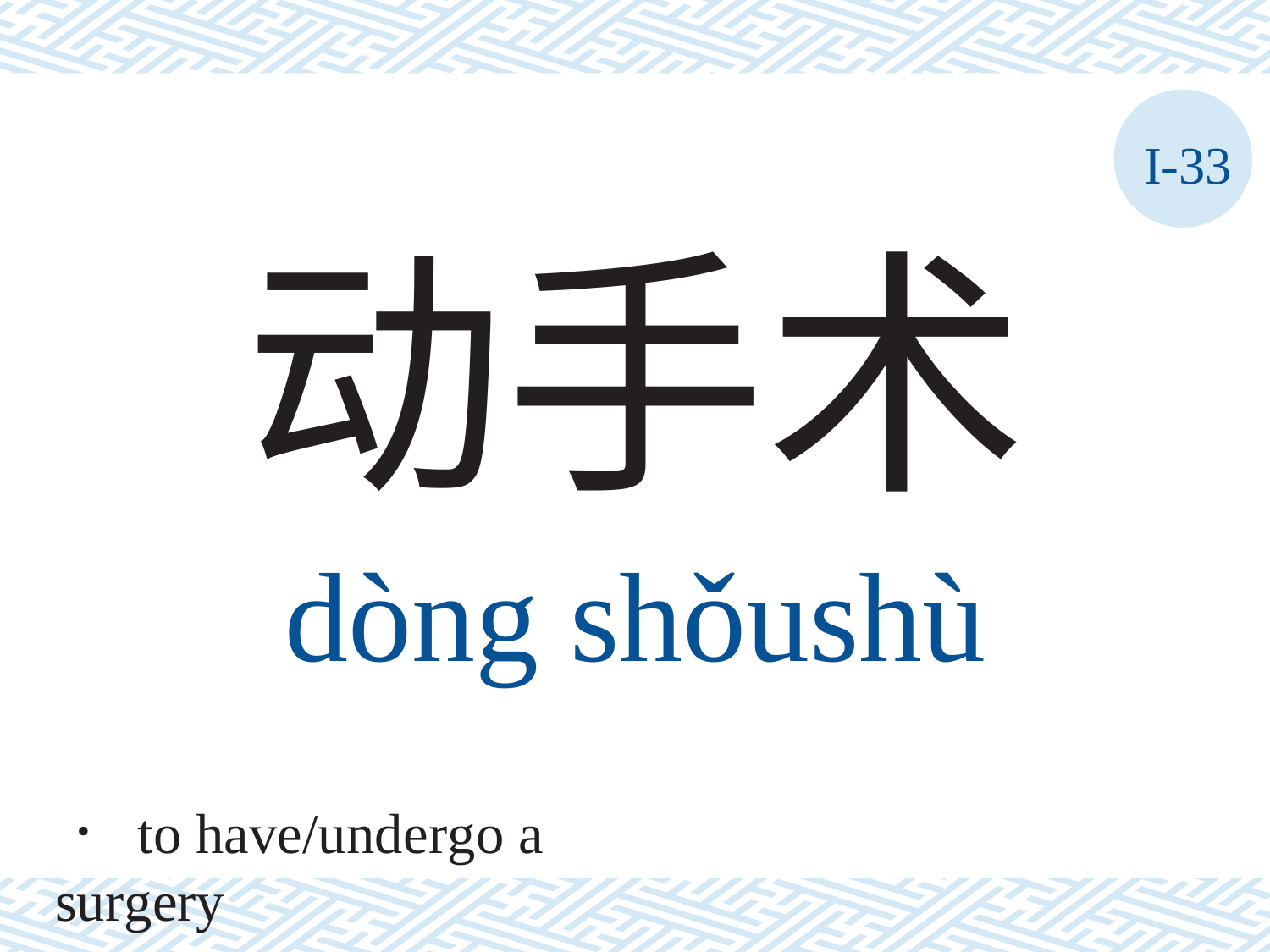

I-33
动手术
dòng	shǒushù
． to have/undergo a surgery